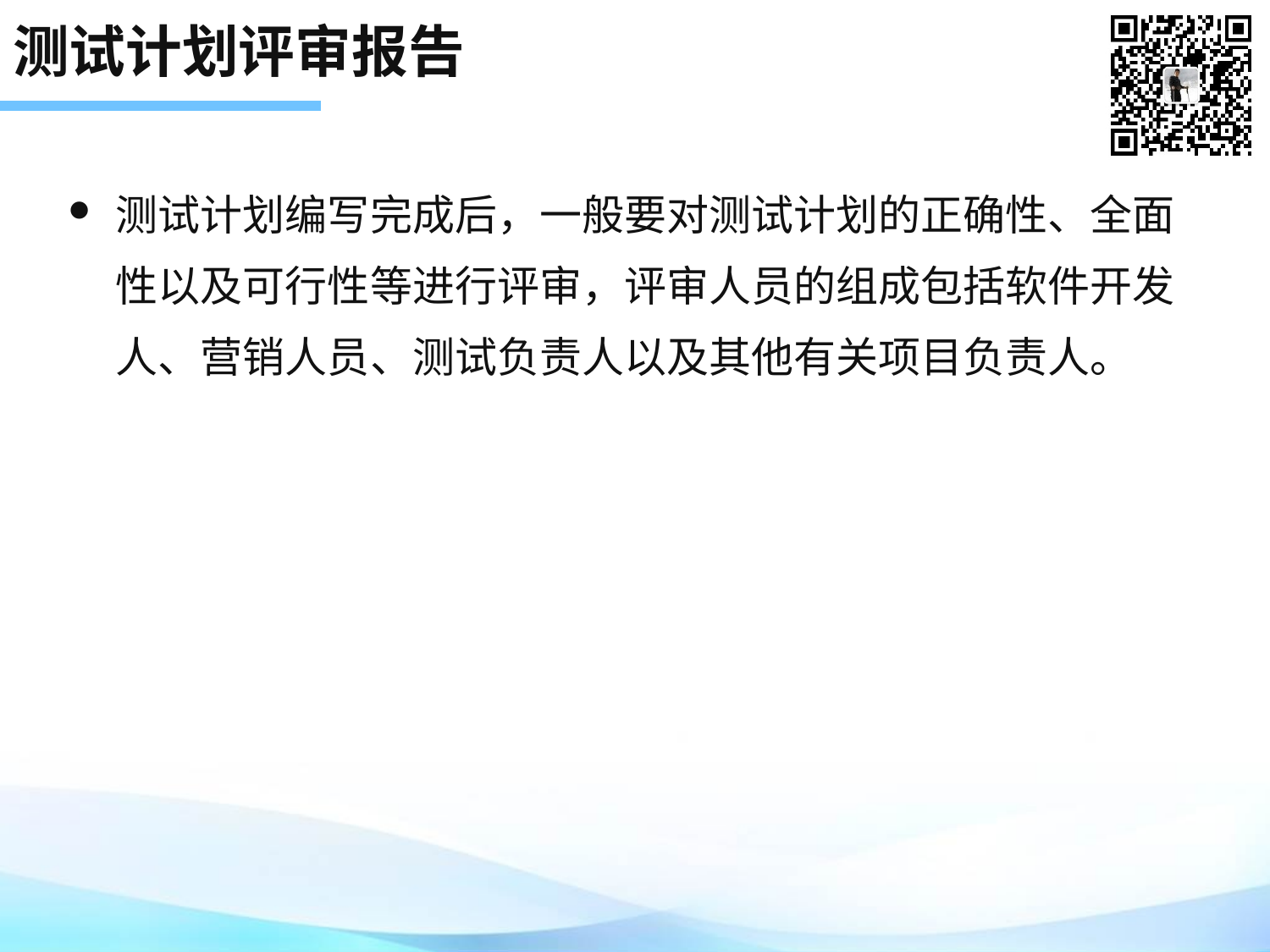

# 测试计划评审报告
测试计划编写完成后，一般要对测试计划的正确性、全面性以及可行性等进行评审，评审人员的组成包括软件开发人、营销人员、测试负责人以及其他有关项目负责人。